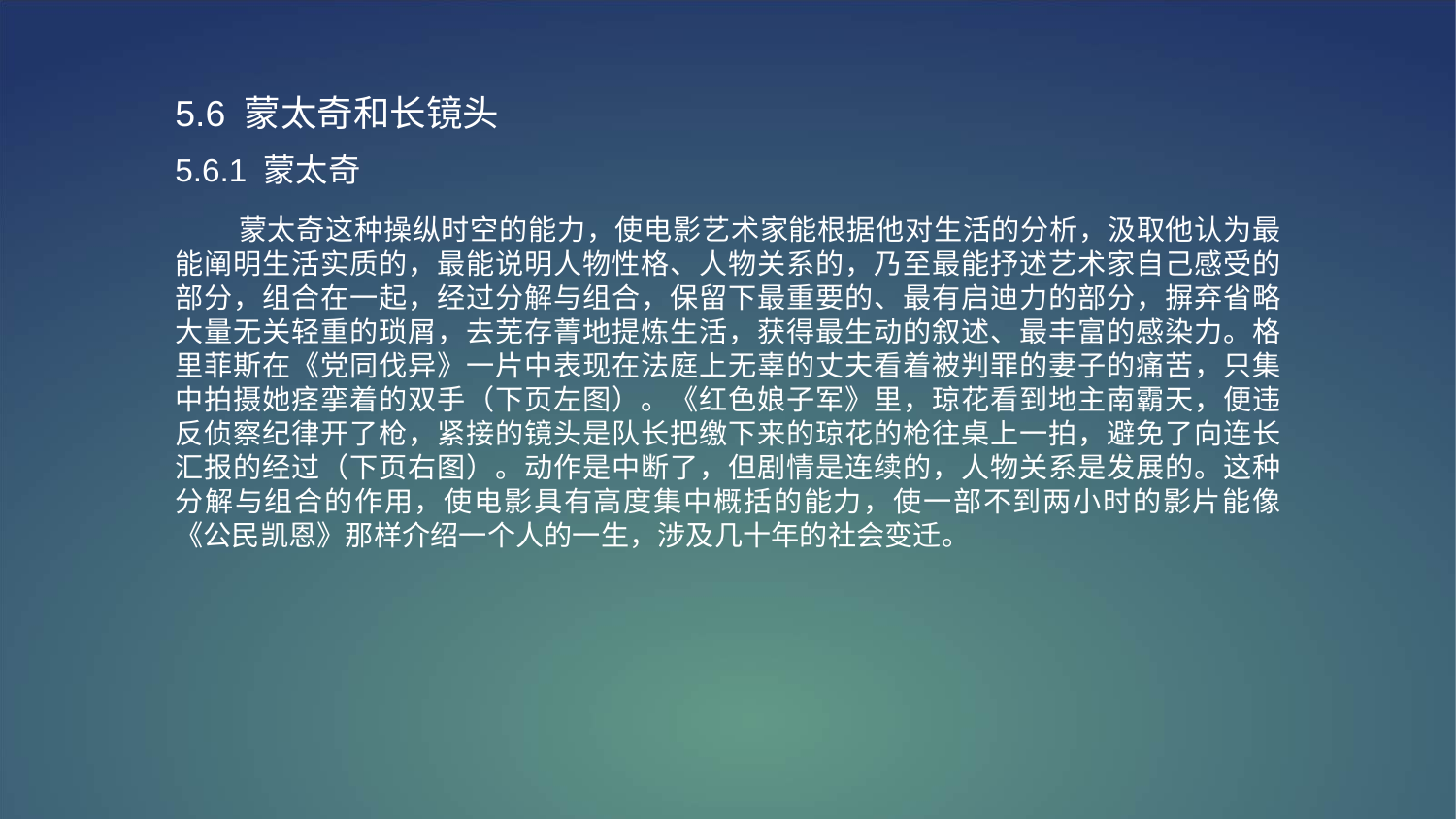

5.6 蒙太奇和长镜头
5.6.1 蒙太奇
  蒙太奇这种操纵时空的能力，使电影艺术家能根据他对生活的分析，汲取他认为最能阐明生活实质的，最能说明人物性格、人物关系的，乃至最能抒述艺术家自己感受的部分，组合在一起，经过分解与组合，保留下最重要的、最有启迪力的部分，摒弃省略大量无关轻重的琐屑，去芜存菁地提炼生活，获得最生动的叙述、最丰富的感染力。格里菲斯在《党同伐异》一片中表现在法庭上无辜的丈夫看着被判罪的妻子的痛苦，只集中拍摄她痉挛着的双手（下页左图）。《红色娘子军》里，琼花看到地主南霸天，便违反侦察纪律开了枪，紧接的镜头是队长把缴下来的琼花的枪往桌上一拍，避免了向连长汇报的经过（下页右图）。动作是中断了，但剧情是连续的，人物关系是发展的。这种分解与组合的作用，使电影具有高度集中概括的能力，使一部不到两小时的影片能像《公民凯恩》那样介绍一个人的一生，涉及几十年的社会变迁。